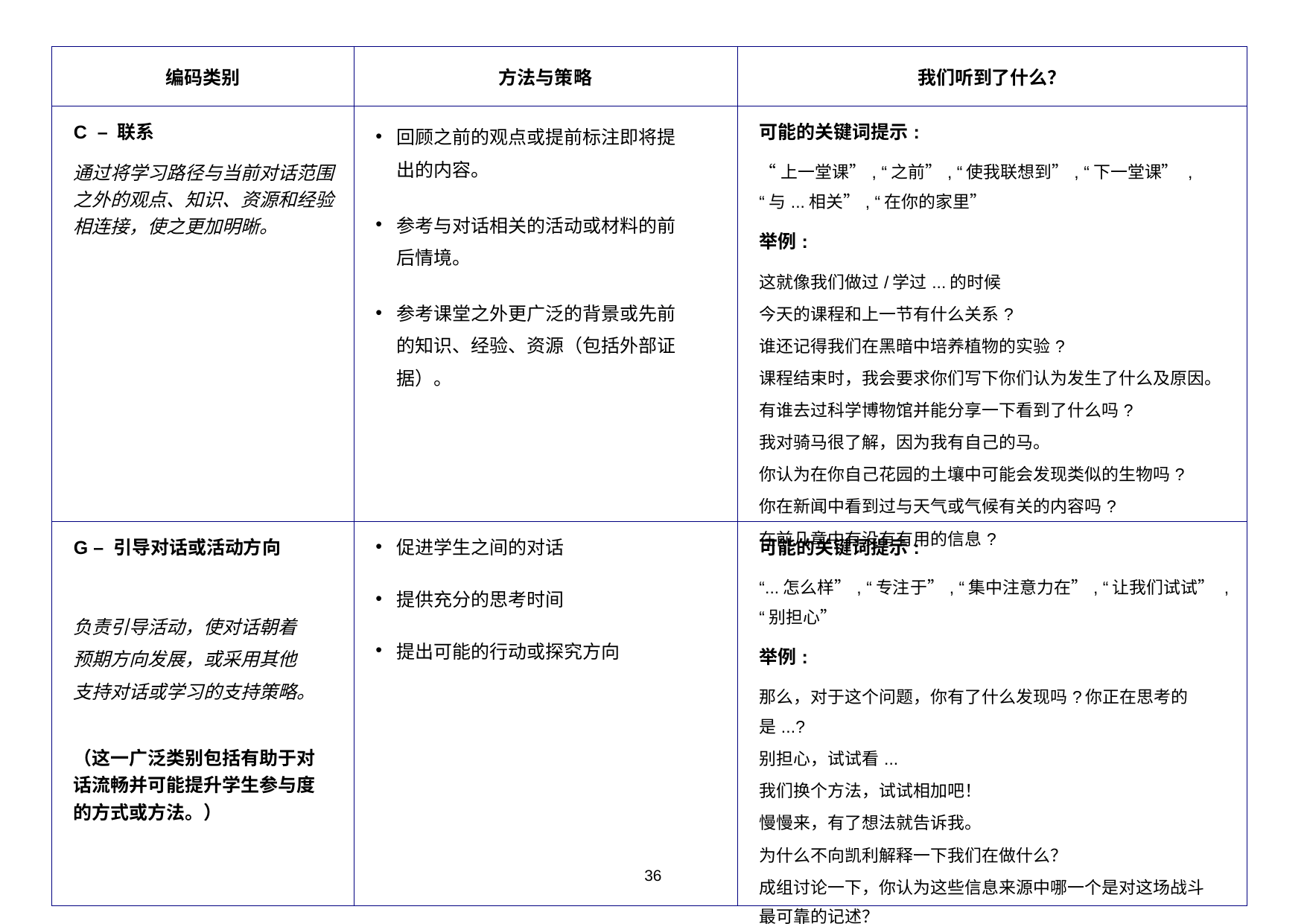

| 编码类别 | 方法与策略 | 我们听到了什么？ |
| --- | --- | --- |
| C – 联系 通过将学习路径与当前对话范围之外的观点、知识、资源和经验相连接，使之更加明晰。 | 回顾之前的观点或提前标注即将提出的内容。 参考与对话相关的活动或材料的前后情境。 参考课堂之外更广泛的背景或先前的知识、经验、资源（包括外部证据）。 | 可能的关键词提示: “上一堂课”, “之前”, “使我联想到”, “下一堂课” , “与...相关”, “在你的家里” 举例: 这就像我们做过/学过...的时候 今天的课程和上一节有什么关系? 谁还记得我们在黑暗中培养植物的实验? 课程结束时，我会要求你们写下你们认为发生了什么及原因。 有谁去过科学博物馆并能分享一下看到了什么吗? 我对骑马很了解，因为我有自己的马。 你认为在你自己花园的土壤中可能会发现类似的生物吗? 你在新闻中看到过与天气或气候有关的内容吗? 在前几章中有没有有用的信息? |
| G – 引导对话或活动方向 负责引导活动，使对话朝着预期方向发展，或采用其他支持对话或学习的支持策略。 （这一广泛类别包括有助于对话流畅并可能提升学生参与度的方式或方法。） | 促进学生之间的对话 提供充分的思考时间 提出可能的行动或探究方向 | 可能的关键词提示: “...怎么样”, “专注于”, “集中注意力在”, “让我们试试” , “别担心” 举例: 那么，对于这个问题，你有了什么发现吗?你正在思考的是...? 别担心，试试看... 我们换个方法，试试相加吧！ 慢慢来，有了想法就告诉我。 为什么不向凯利解释一下我们在做什么？ 成组讨论一下，你认为这些信息来源中哪一个是对这场战斗最可靠的记述？ 牛顿可能会怎么说? |
36